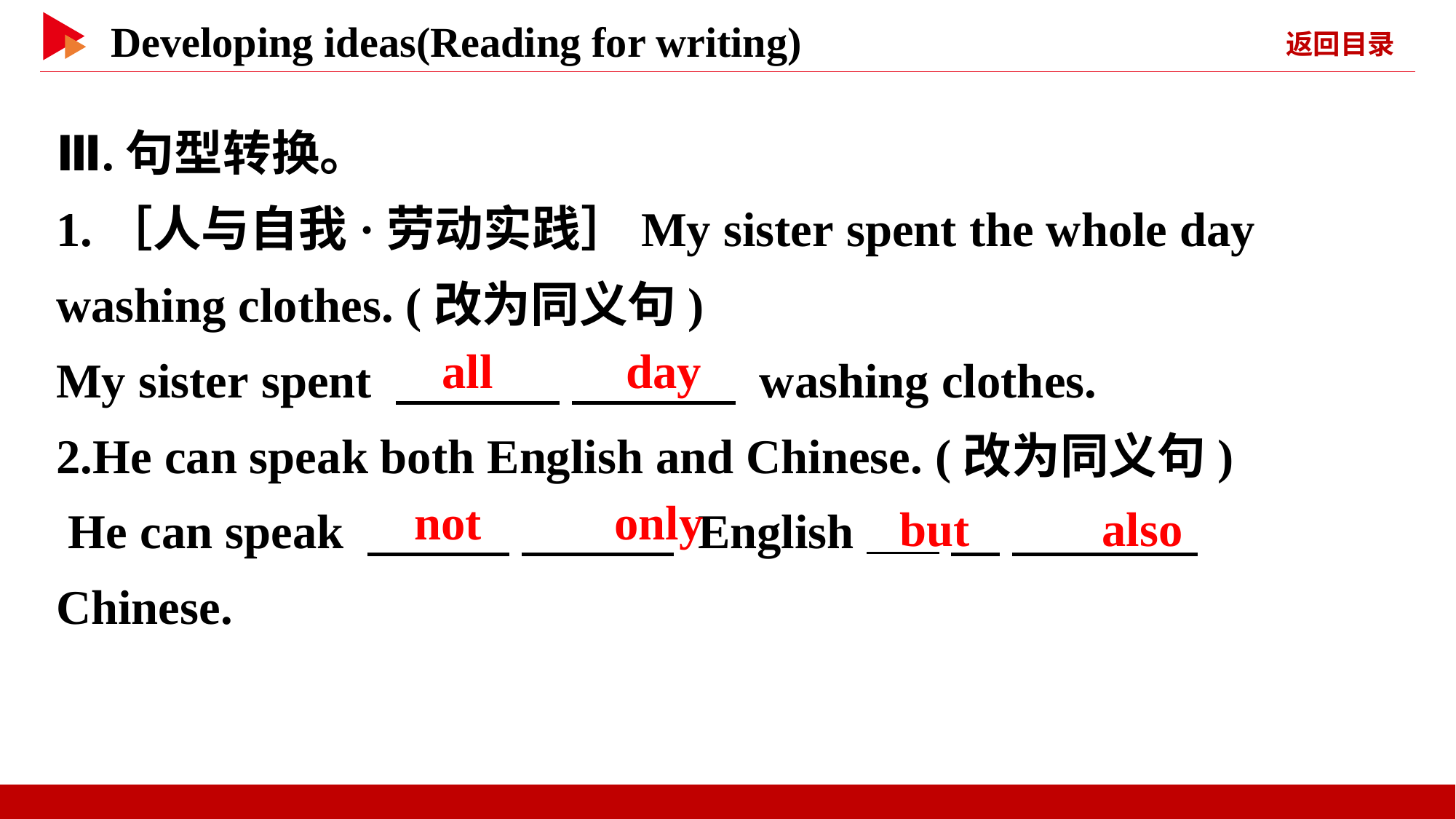

Ⅲ.句型转换。
1.［人与自我·劳动实践］My sister spent the whole day washing clothes. (改为同义句)
My sister spent 　      　 　      　 washing clothes.
2.He can speak both English and Chinese. (改为同义句)
 He can speak 　    　 　     　 English       　 　        　 Chinese.
　all　 　day
　not　 　only
　but　 　also